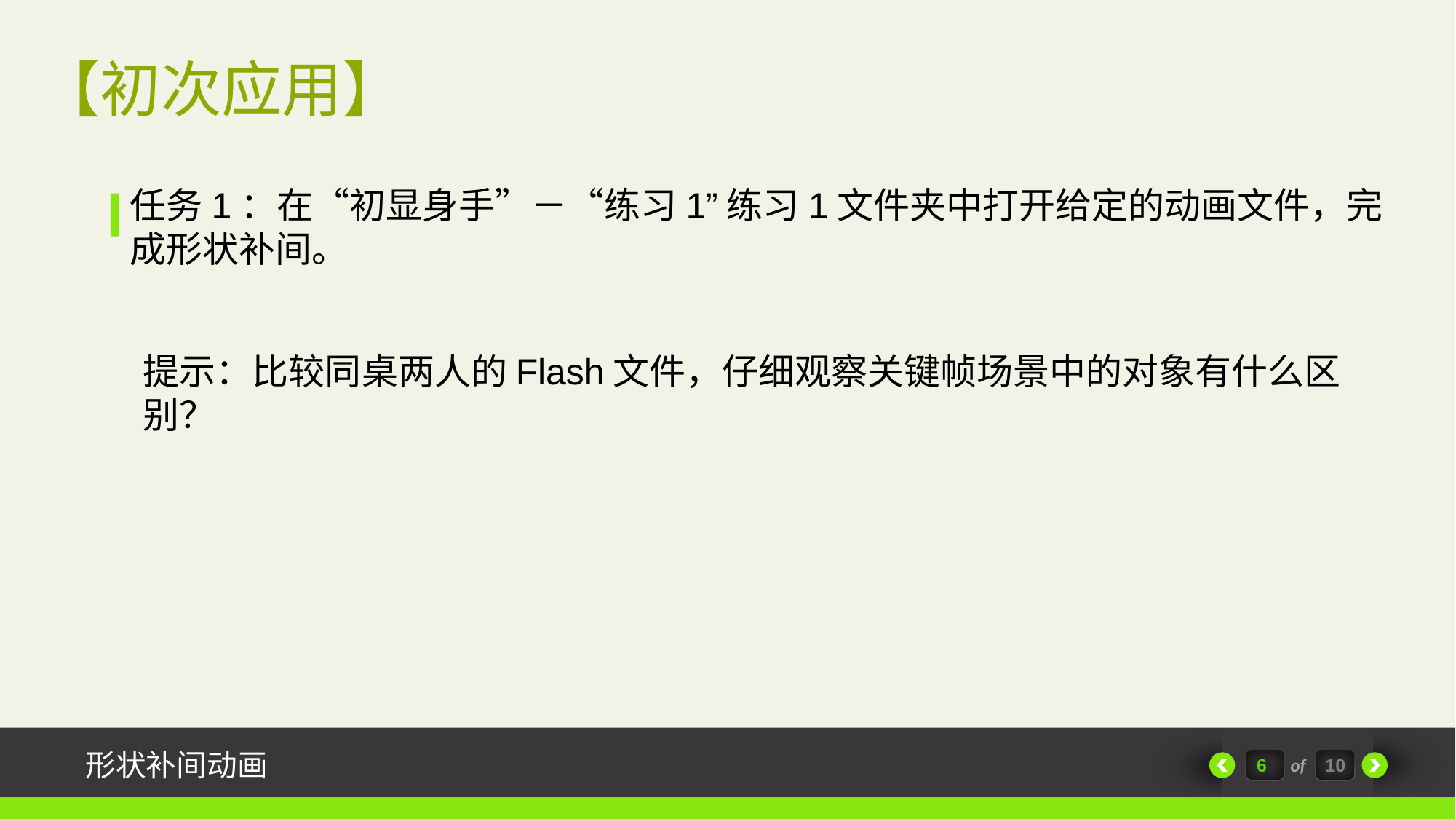

【初次应用】
任务1：在“初显身手”－“练习1”练习1文件夹中打开给定的动画文件，完成形状补间。

提示：比较同桌两人的Flash文件，仔细观察关键帧场景中的对象有什么区别？